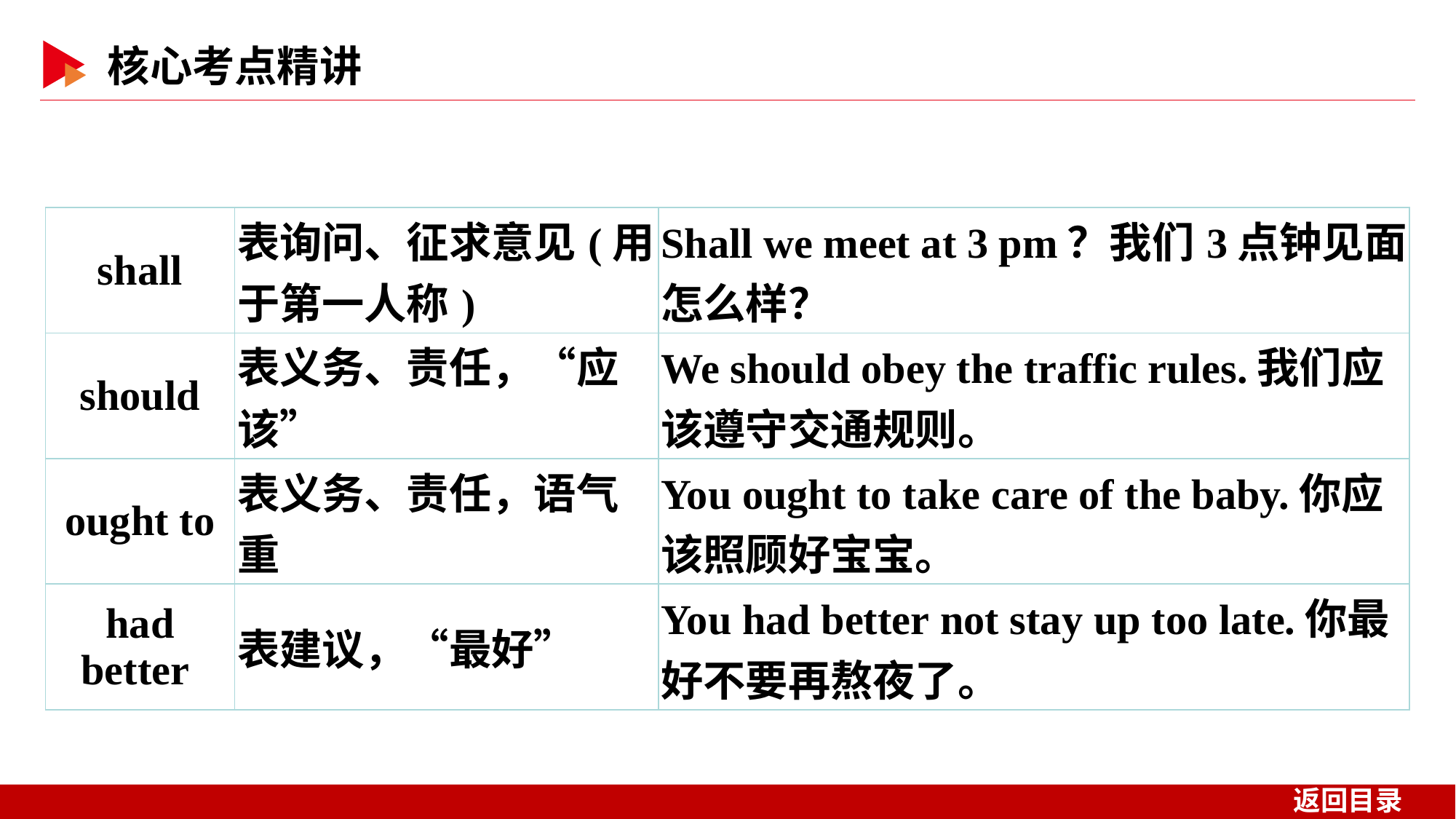

| shall | 表询问、征求意见(用于第一人称) | Shall we meet at 3 pm？我们3点钟见面怎么样？ |
| --- | --- | --- |
| should | 表义务、责任，“应该” | We should obey the traffic rules.我们应该遵守交通规则。 |
| ought to | 表义务、责任，语气重 | You ought to take care of the baby.你应该照顾好宝宝。 |
| had better | 表建议，“最好” | You had better not stay up too late.你最好不要再熬夜了。 |